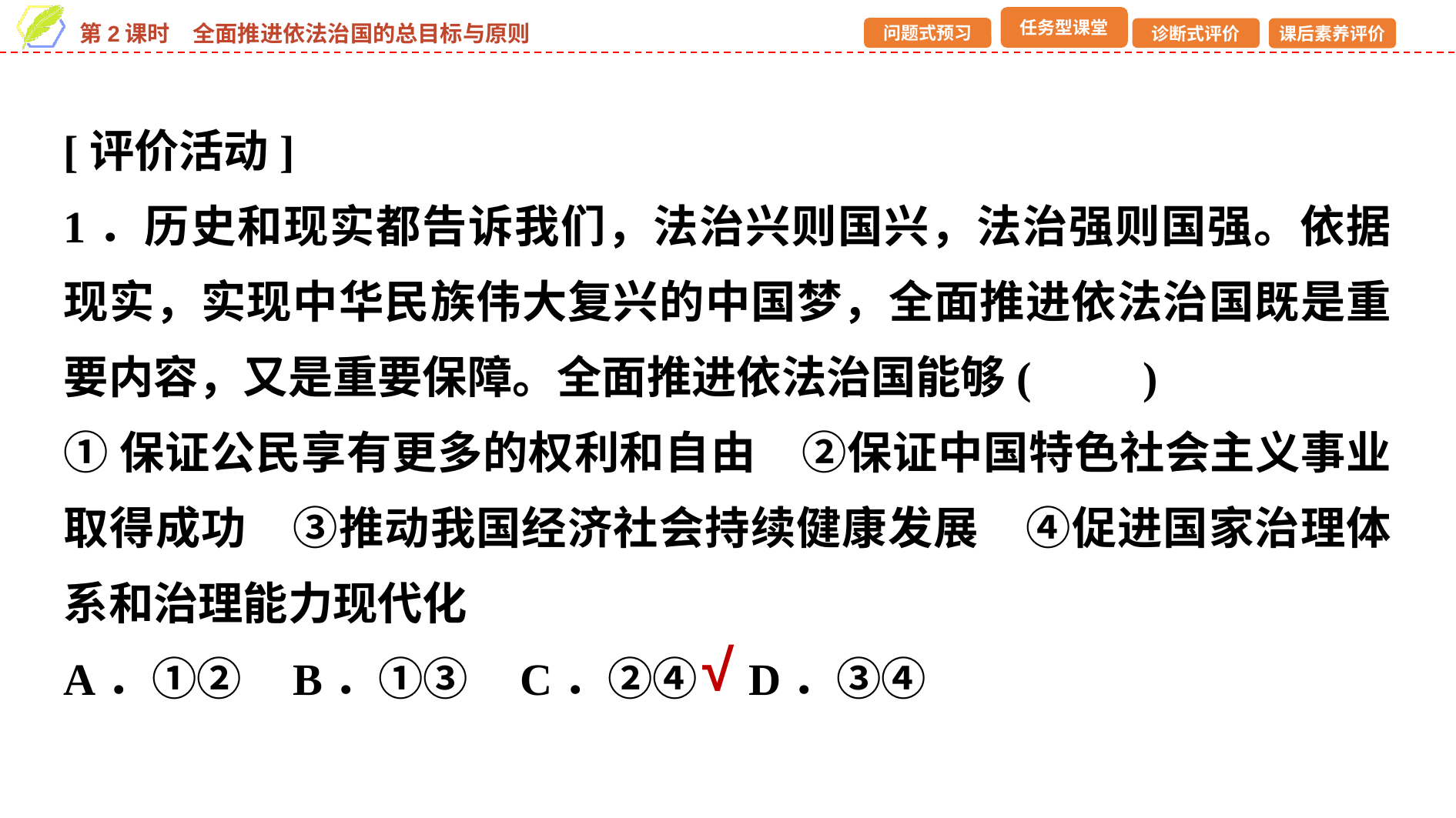

[评价活动]
1．历史和现实都告诉我们，法治兴则国兴，法治强则国强。依据现实，实现中华民族伟大复兴的中国梦，全面推进依法治国既是重要内容，又是重要保障。全面推进依法治国能够(　　)
①保证公民享有更多的权利和自由　②保证中国特色社会主义事业取得成功　③推动我国经济社会持续健康发展　④促进国家治理体系和治理能力现代化
A．①②    B．①③    C．②④    D．③④
√